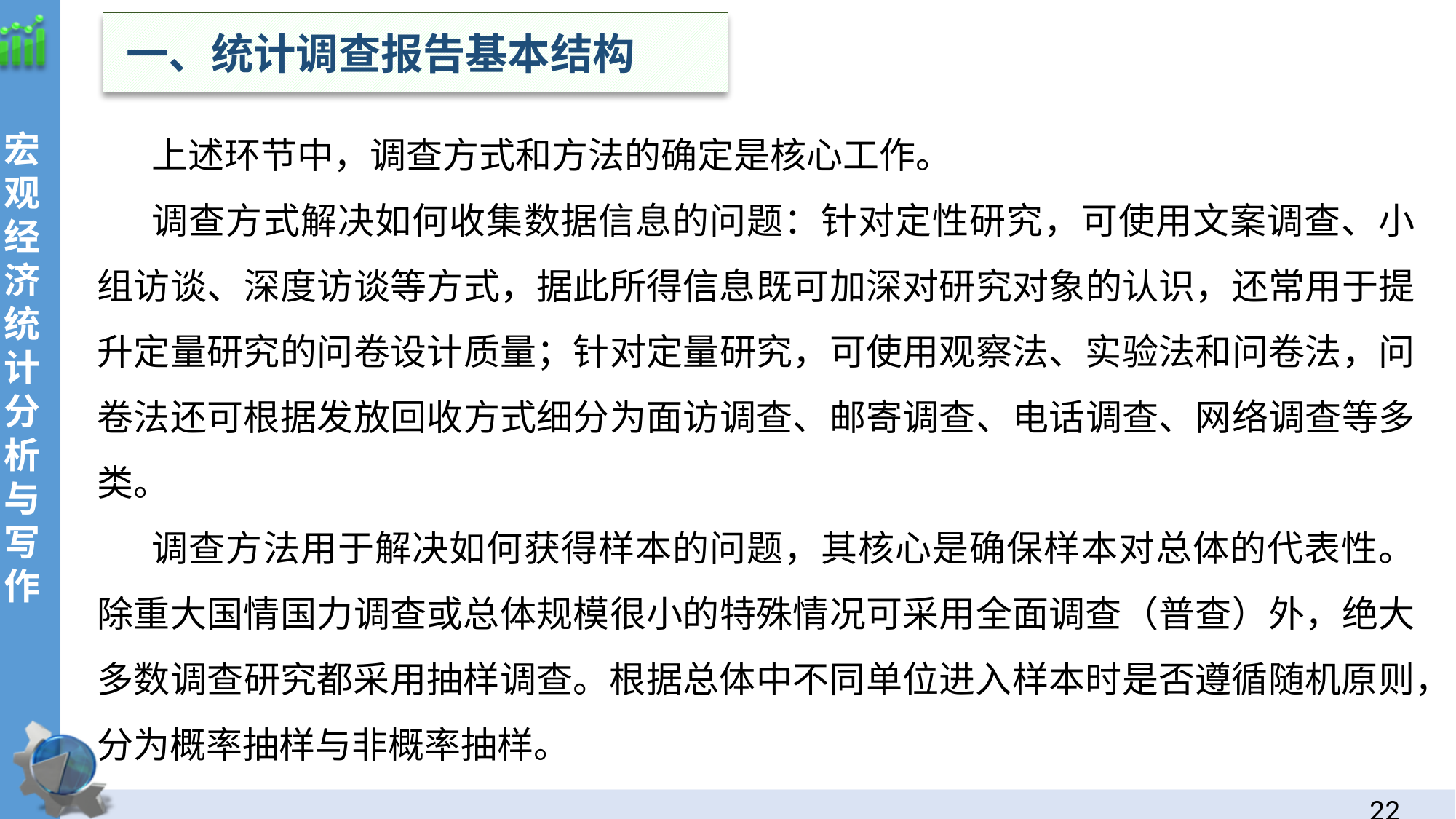

一、统计调查报告基本结构
上述环节中，调查方式和方法的确定是核心工作。
调查方式解决如何收集数据信息的问题：针对定性研究，可使用文案调查、小组访谈、深度访谈等方式，据此所得信息既可加深对研究对象的认识，还常用于提升定量研究的问卷设计质量；针对定量研究，可使用观察法、实验法和问卷法，问卷法还可根据发放回收方式细分为面访调查、邮寄调查、电话调查、网络调查等多类。
调查方法用于解决如何获得样本的问题，其核心是确保样本对总体的代表性。除重大国情国力调查或总体规模很小的特殊情况可采用全面调查（普查）外，绝大多数调查研究都采用抽样调查。根据总体中不同单位进入样本时是否遵循随机原则，分为概率抽样与非概率抽样。
22